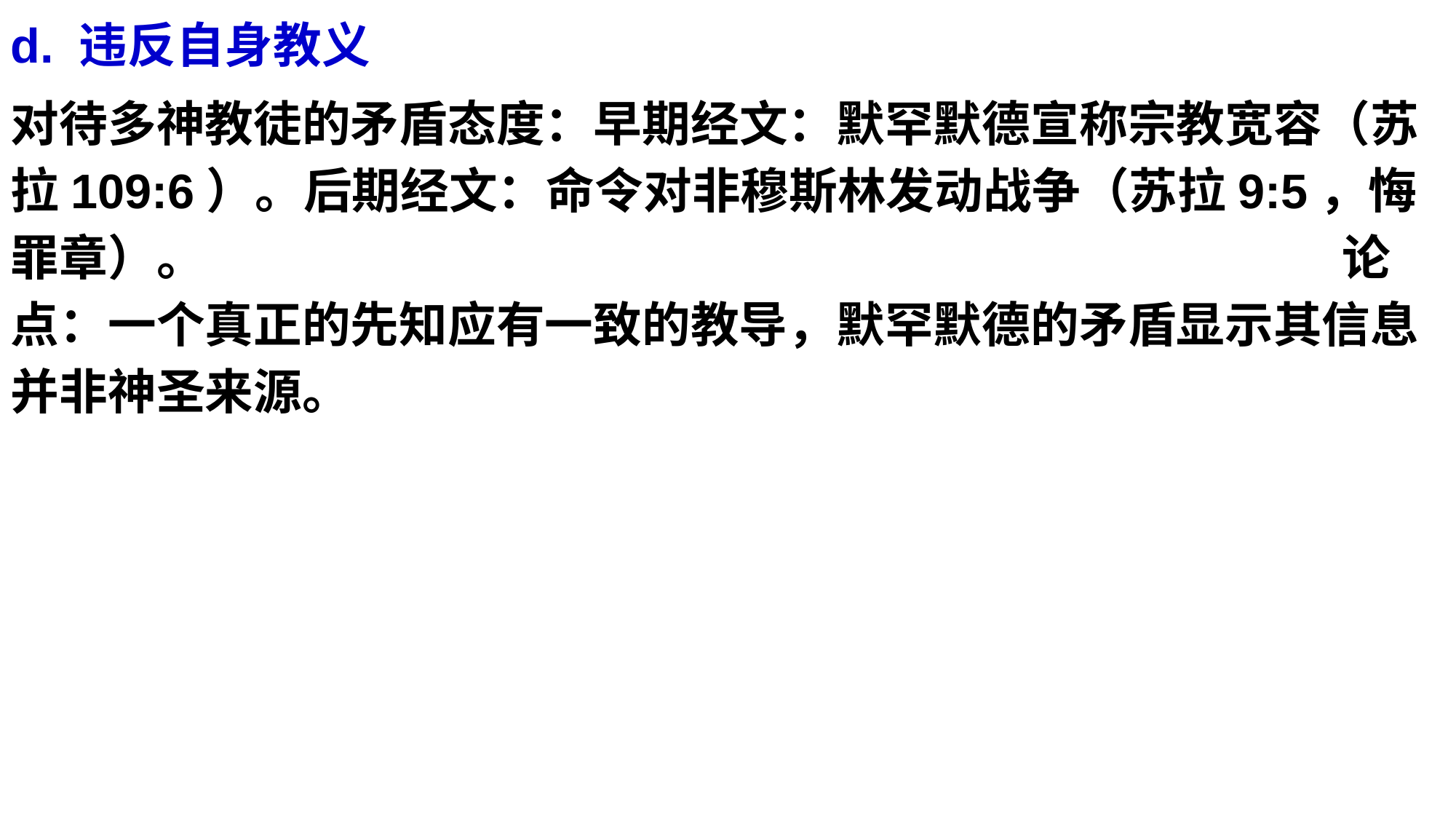

d. 违反自身教义
对待多神教徒的矛盾态度：早期经文：默罕默德宣称宗教宽容（苏拉109:6）。后期经文：命令对非穆斯林发动战争（苏拉9:5，悔罪章）。                                                                                                       论点：一个真正的先知应有一致的教导，默罕默德的矛盾显示其信息并非神圣来源。